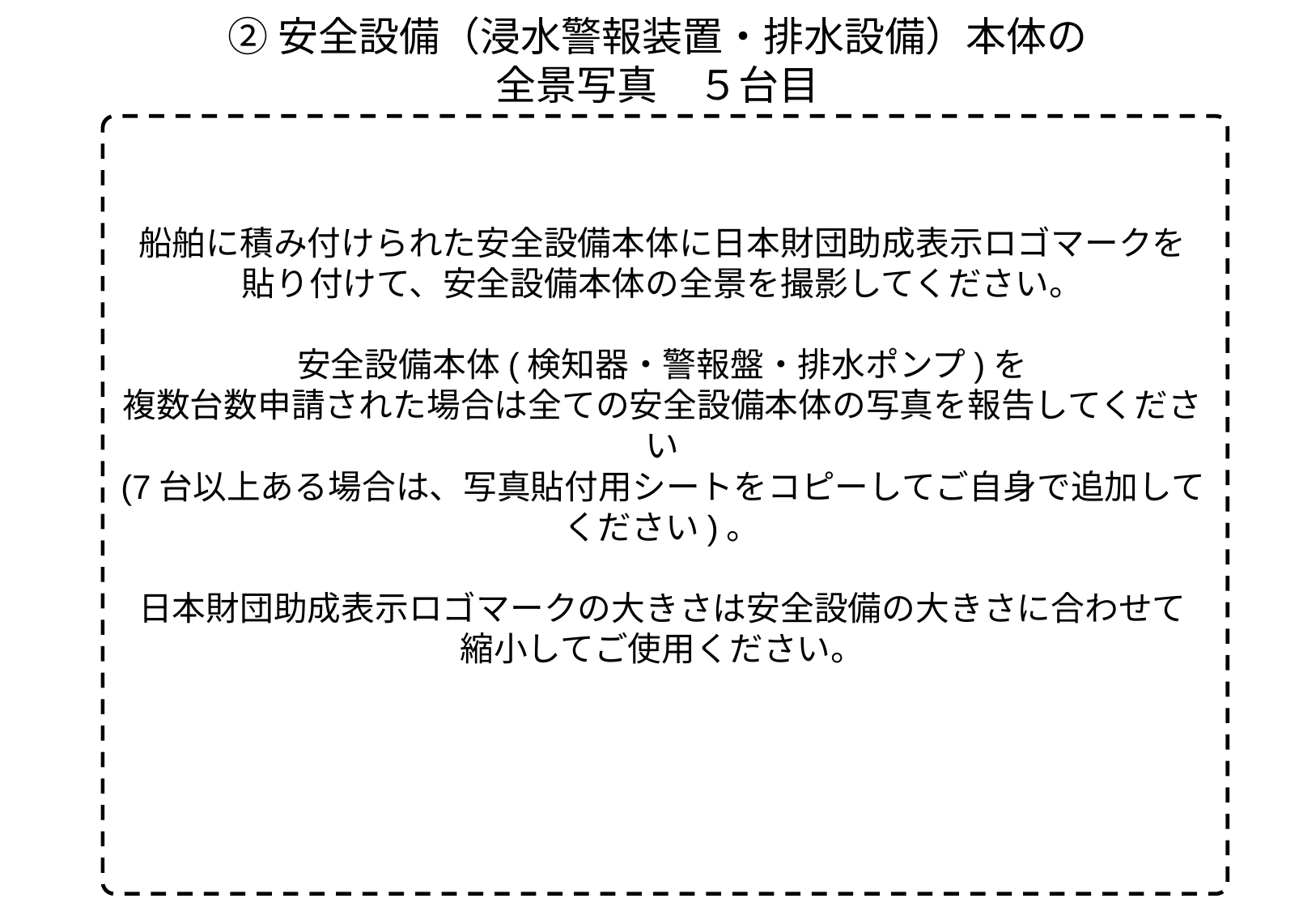

②安全設備（浸水警報装置・排水設備）本体の
全景写真　５台目

船舶に積み付けられた安全設備本体に日本財団助成表示ロゴマークを
貼り付けて、安全設備本体の全景を撮影してください。

安全設備本体(検知器・警報盤・排水ポンプ)を
複数台数申請された場合は全ての安全設備本体の写真を報告してください
(7台以上ある場合は、写真貼付用シートをコピーしてご自身で追加してください)。

日本財団助成表示ロゴマークの大きさは安全設備の大きさに合わせて
縮小してご使用ください。